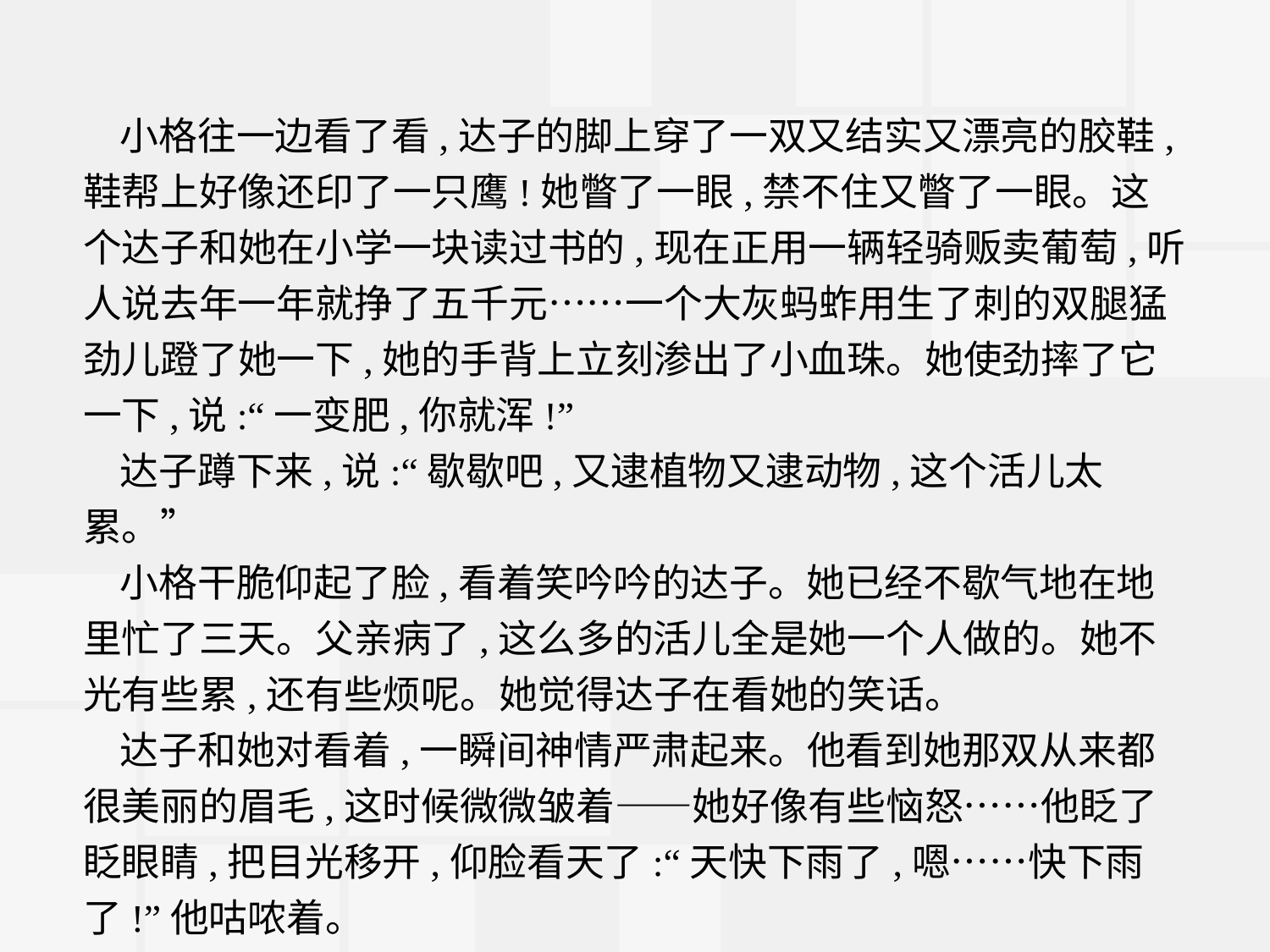

小格往一边看了看,达子的脚上穿了一双又结实又漂亮的胶鞋,鞋帮上好像还印了一只鹰!她瞥了一眼,禁不住又瞥了一眼。这个达子和她在小学一块读过书的,现在正用一辆轻骑贩卖葡萄,听人说去年一年就挣了五千元……一个大灰蚂蚱用生了刺的双腿猛劲儿蹬了她一下,她的手背上立刻渗出了小血珠。她使劲摔了它一下,说:“一变肥,你就浑!”
达子蹲下来,说:“歇歇吧,又逮植物又逮动物,这个活儿太累。”
小格干脆仰起了脸,看着笑吟吟的达子。她已经不歇气地在地里忙了三天。父亲病了,这么多的活儿全是她一个人做的。她不光有些累,还有些烦呢。她觉得达子在看她的笑话。
达子和她对看着,一瞬间神情严肃起来。他看到她那双从来都很美丽的眉毛,这时候微微皱着——她好像有些恼怒……他眨了眨眼睛,把目光移开,仰脸看天了:“天快下雨了,嗯……快下雨了!”他咕哝着。